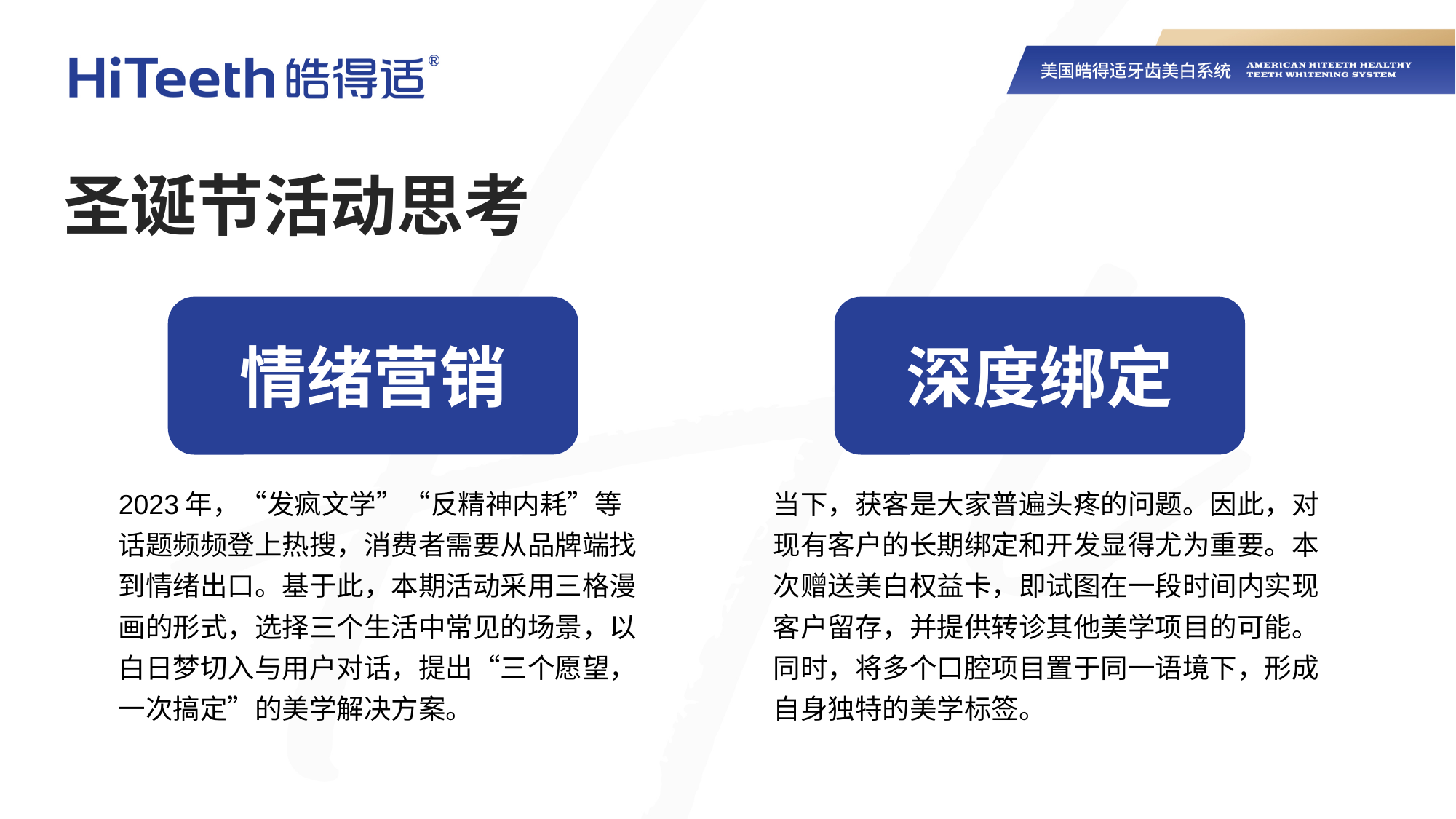

圣诞节活动思考
情绪营销
深度绑定
2023年，“发疯文学”“反精神内耗”等话题频频登上热搜，消费者需要从品牌端找到情绪出口。基于此，本期活动采用三格漫画的形式，选择三个生活中常见的场景，以白日梦切入与用户对话，提出“三个愿望，一次搞定”的美学解决方案。
当下，获客是大家普遍头疼的问题。因此，对现有客户的长期绑定和开发显得尤为重要。本次赠送美白权益卡，即试图在一段时间内实现客户留存，并提供转诊其他美学项目的可能。同时，将多个口腔项目置于同一语境下，形成自身独特的美学标签。